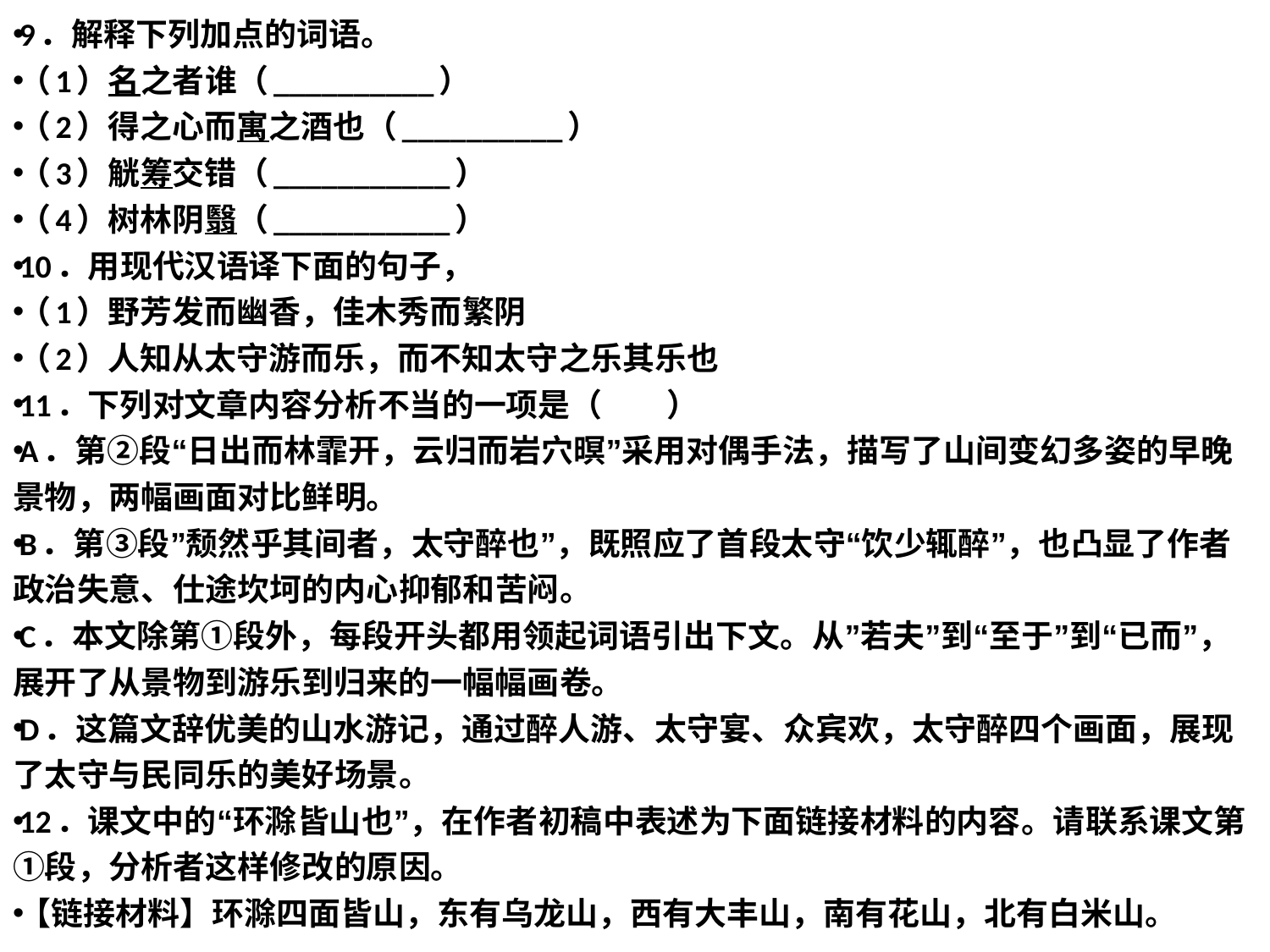

9．解释下列加点的词语。
（1）名之者谁（__________）
（2）得之心而寓之酒也（__________）
（3）觥筹交错（___________）
（4）树林阴翳（___________）
10．用现代汉语译下面的句子，
（1）野芳发而幽香，佳木秀而繁阴
（2）人知从太守游而乐，而不知太守之乐其乐也
11．下列对文章内容分析不当的一项是（    ）
A．第②段“日出而林霏开，云归而岩穴暝”采用对偶手法，描写了山间变幻多姿的早晚景物，两幅画面对比鲜明。
B．第③段”颓然乎其间者，太守醉也”，既照应了首段太守“饮少辄醉”，也凸显了作者政治失意、仕途坎坷的内心抑郁和苦闷。
C．本文除第①段外，每段开头都用领起词语引出下文。从”若夫”到“至于”到“已而”，展开了从景物到游乐到归来的一幅幅画卷。
D．这篇文辞优美的山水游记，通过醉人游、太守宴、众宾欢，太守醉四个画面，展现了太守与民同乐的美好场景。
12．课文中的“环滁皆山也”，在作者初稿中表述为下面链接材料的内容。请联系课文第①段，分析者这样修改的原因。
【链接材料】环滁四面皆山，东有乌龙山，西有大丰山，南有花山，北有白米山。

#